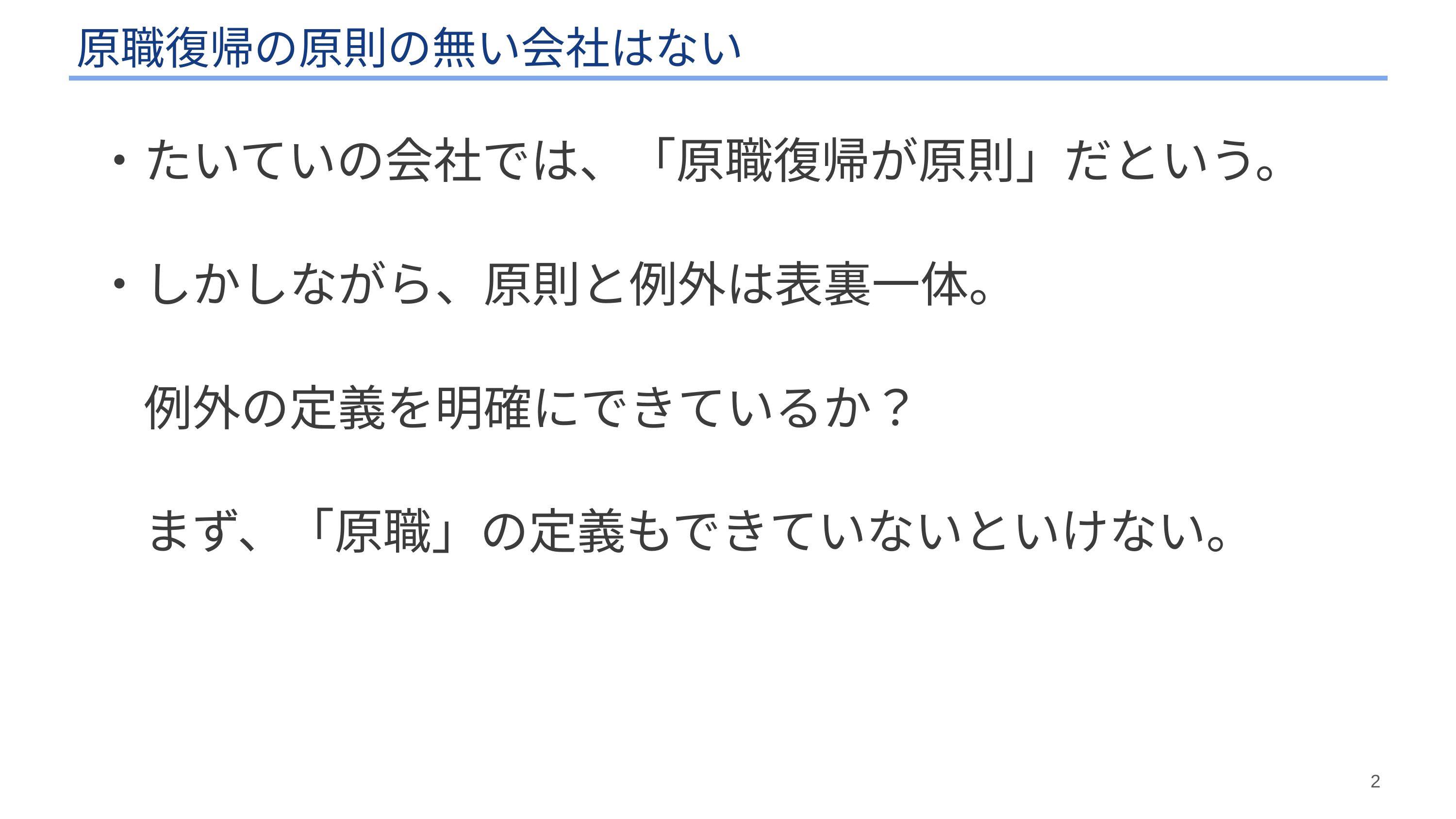

# 原職復帰の原則の無い会社はない
・たいていの会社では、「原職復帰が原則」だという。
・しかしながら、原則と例外は表裏一体。
　例外の定義を明確にできているか？
　まず、「原職」の定義もできていないといけない。
2